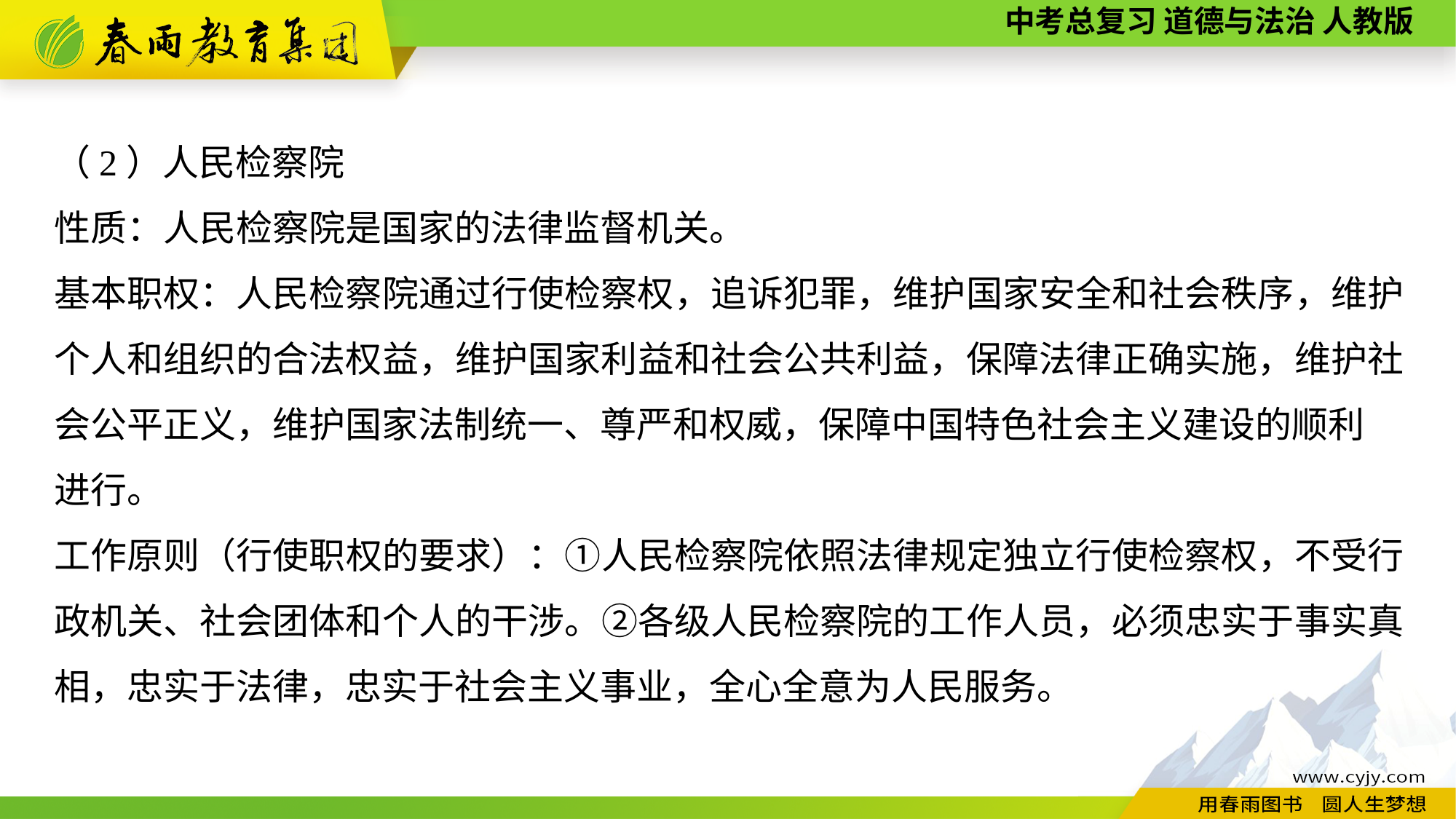

（2）人民检察院
性质：人民检察院是国家的法律监督机关。
基本职权：人民检察院通过行使检察权，追诉犯罪，维护国家安全和社会秩序，维护个人和组织的合法权益，维护国家利益和社会公共利益，保障法律正确实施，维护社会公平正义，维护国家法制统一、尊严和权威，保障中国特色社会主义建设的顺利
进行。
工作原则（行使职权的要求）：①人民检察院依照法律规定独立行使检察权，不受行政机关、社会团体和个人的干涉。②各级人民检察院的工作人员，必须忠实于事实真相，忠实于法律，忠实于社会主义事业，全心全意为人民服务。